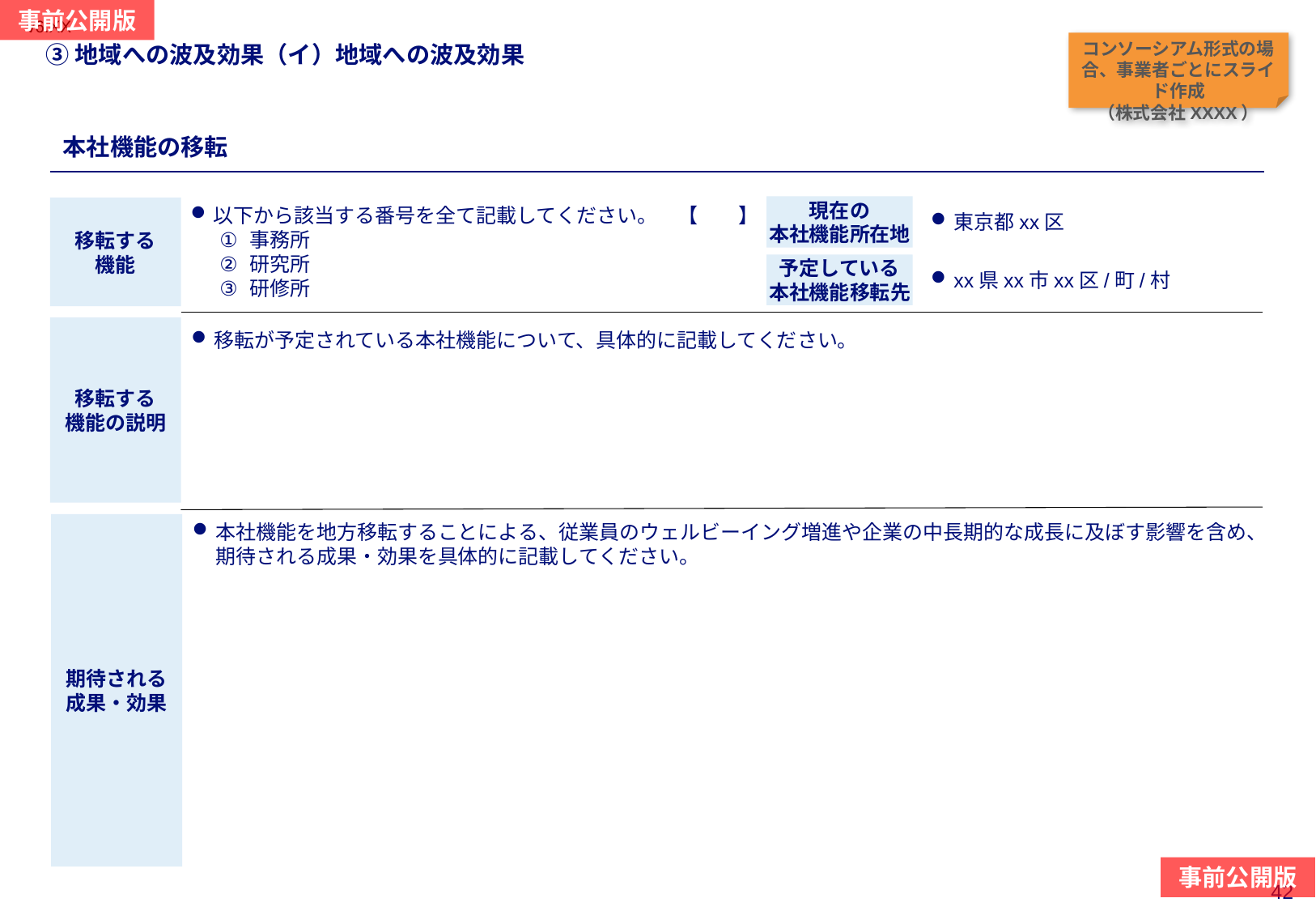

当スライドは作成任意
（本社機能の地方移転を伴う大規模投資を行う事業に対する加点措置を希望の場合は必須）
コンソーシアム形式の場合、事業者ごとにスライド作成
（株式会社XXXX）
#
③地域への波及効果（イ）地域への波及効果
本社機能の移転
現在の
本社機能所在地
移転する
機能
東京都xx区
以下から該当する番号を全て記載してください。　【　　】
事務所
研究所
研修所
xx県xx市xx区/町/村
予定している
本社機能移転先
移転する
機能の説明

移転が予定されている本社機能について、具体的に記載してください。

期待される
成果・効果
本社機能を地方移転することによる、従業員のウェルビーイング増進や企業の中長期的な成長に及ぼす影響を含め、期待される成果・効果を具体的に記載してください。